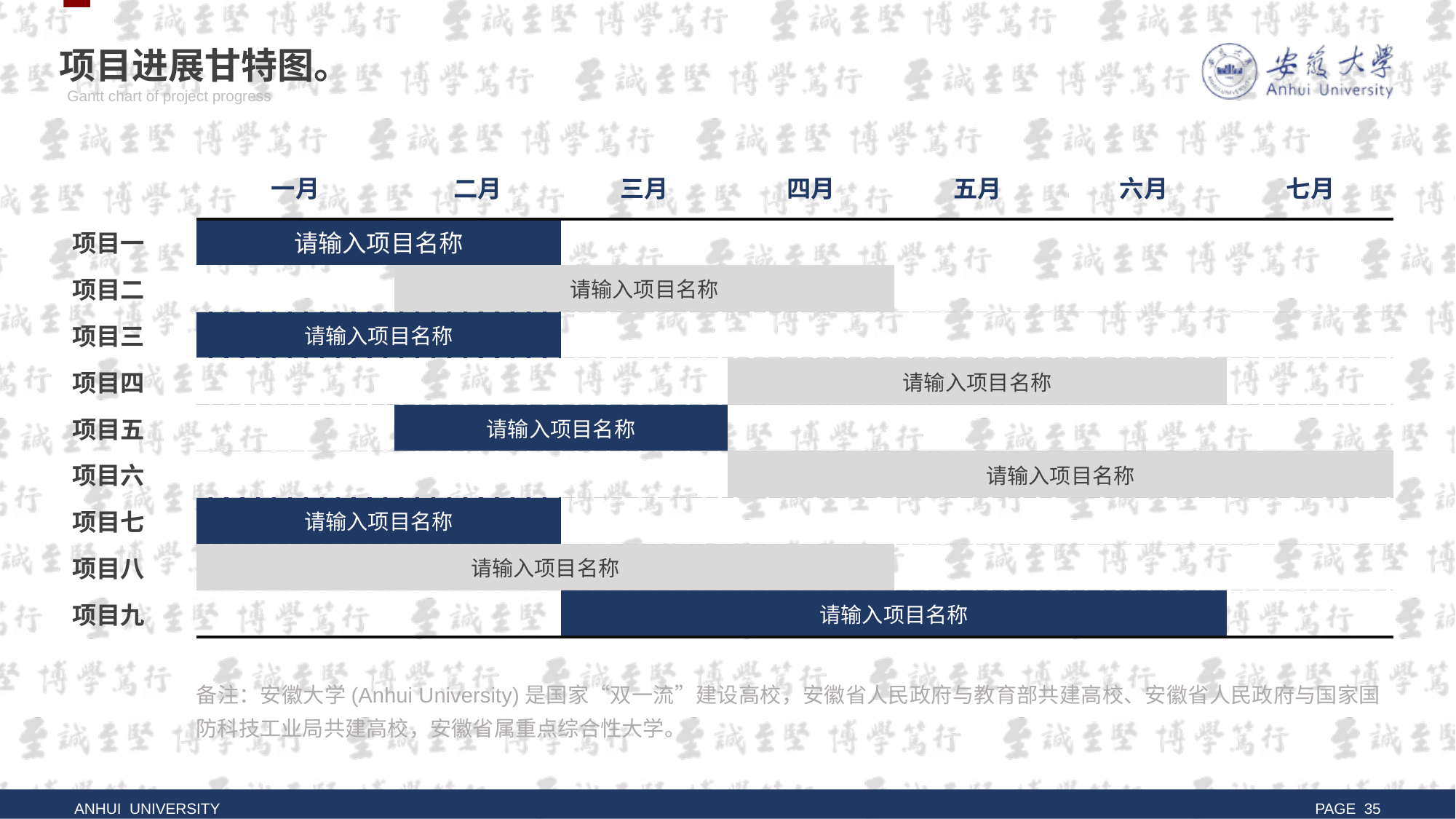

项目进展甘特图。
Gantt chart of project progress
|  | 一月 | 二月 | 三月 | 四月 | 五月 | 六月 | 七月 |
| --- | --- | --- | --- | --- | --- | --- | --- |
| 项目一 | 请输入项目名称 |  |  |  |  |  |  |
| 项目二 |  | 请输入项目名称 |  |  |  |  |  |
| 项目三 | 请输入项目名称 |  |  |  |  |  |  |
| 项目四 |  |  |  | 请输入项目名称 |  |  |  |
| 项目五 |  | 请输入项目名称 |  |  |  |  |  |
| 项目六 |  |  |  | 请输入项目名称 |  |  |  |
| 项目七 | 请输入项目名称 |  |  |  |  |  |  |
| 项目八 | 请输入项目名称 |  |  |  |  |  |  |
| 项目九 |  |  | 请输入项目名称 |  |  |  |  |
备注：安徽大学(Anhui University)是国家“双一流”建设高校，安徽省人民政府与教育部共建高校、安徽省人民政府与国家国防科技工业局共建高校，安徽省属重点综合性大学。
ANHUI  UNIVERSITY
PAGE  35